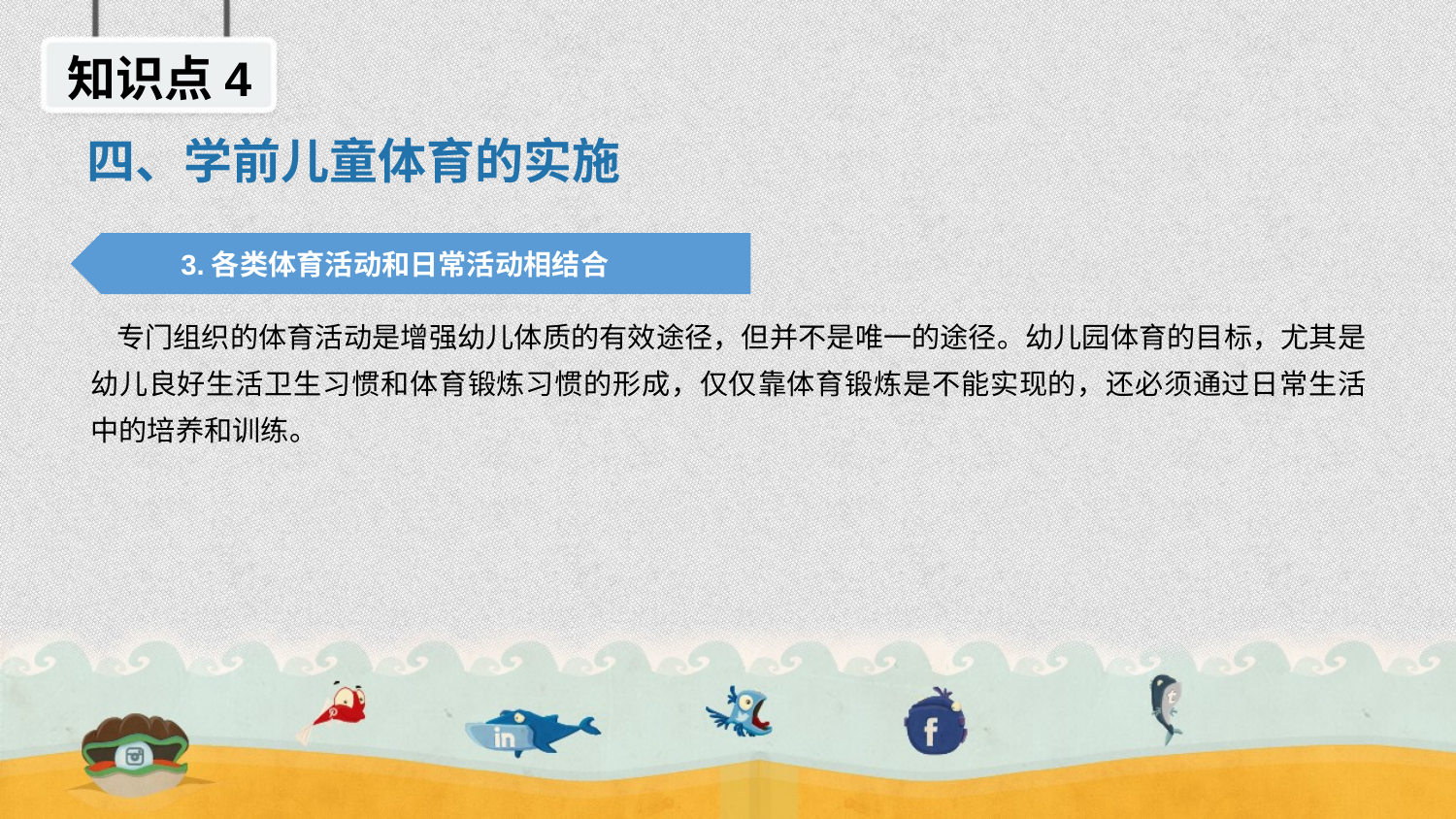

知识点4
四、学前儿童体育的实施

3.各类体育活动和日常活动相结合
   专门组织的体育活动是增强幼儿体质的有效途径，但并不是唯一的途径。幼儿园体育的目标，尤其是幼儿良好生活卫生习惯和体育锻炼习惯的形成，仅仅靠体育锻炼是不能实现的，还必须通过日常生活中的培养和训练。